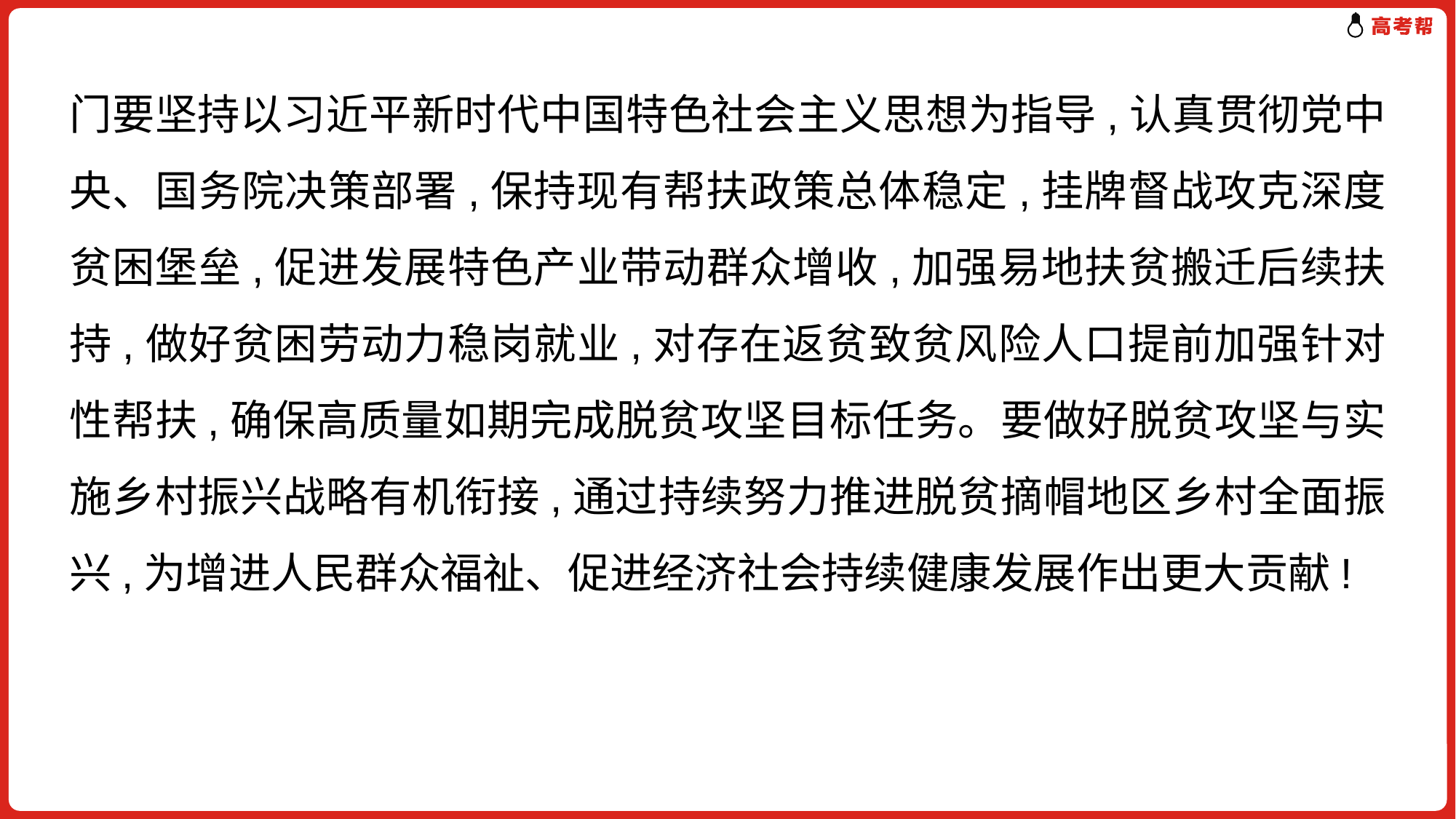

门要坚持以习近平新时代中国特色社会主义思想为指导,认真贯彻党中央、国务院决策部署,保持现有帮扶政策总体稳定,挂牌督战攻克深度贫困堡垒,促进发展特色产业带动群众增收,加强易地扶贫搬迁后续扶持,做好贫困劳动力稳岗就业,对存在返贫致贫风险人口提前加强针对性帮扶,确保高质量如期完成脱贫攻坚目标任务。要做好脱贫攻坚与实施乡村振兴战略有机衔接,通过持续努力推进脱贫摘帽地区乡村全面振兴,为增进人民群众福祉、促进经济社会持续健康发展作出更大贡献!